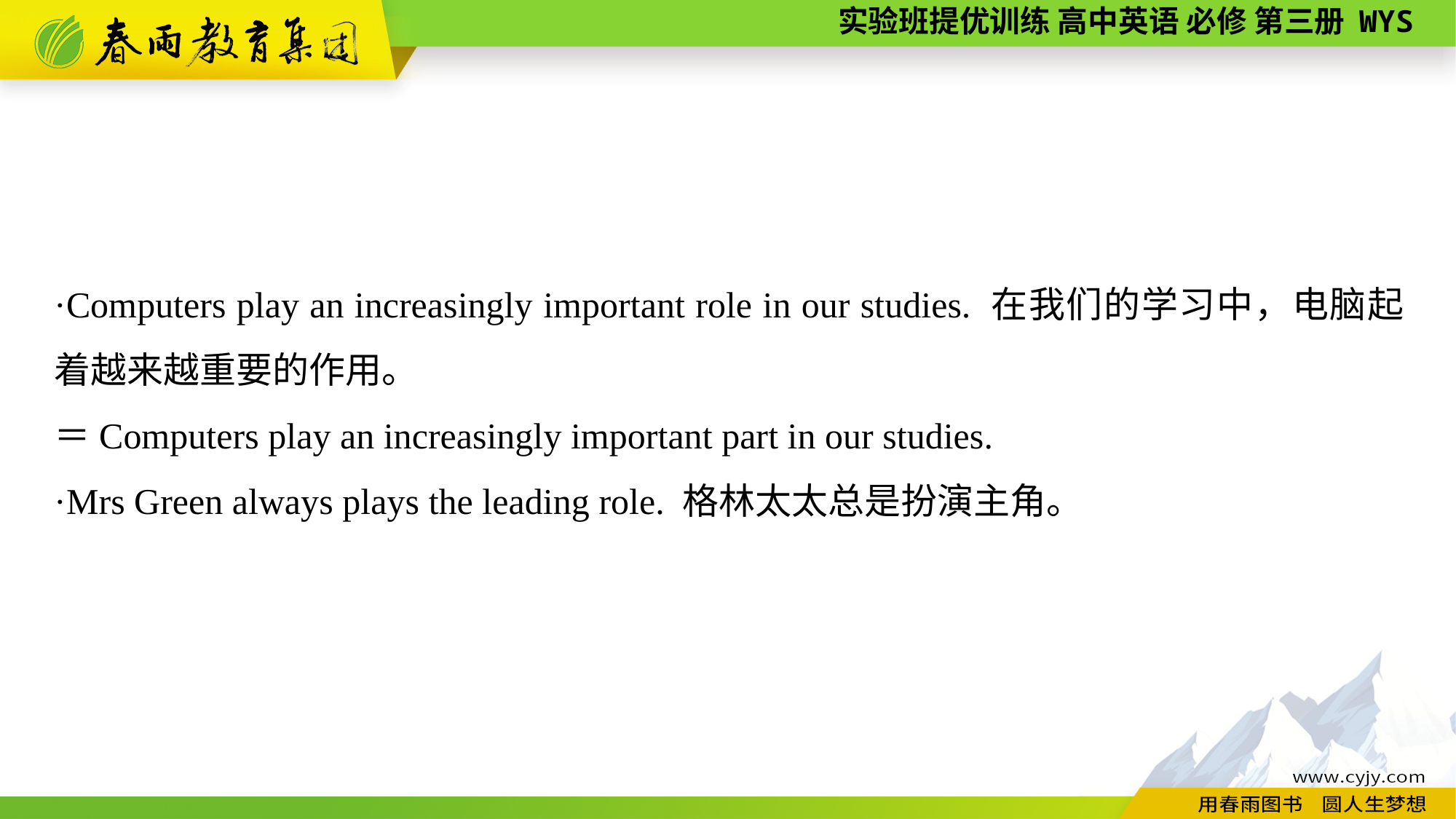

·Computers play an increasingly important role in our studies. 在我们的学习中，电脑起着越来越重要的作用。
＝Computers play an increasingly important part in our studies.
·Mrs Green always plays the leading role. 格林太太总是扮演主角。